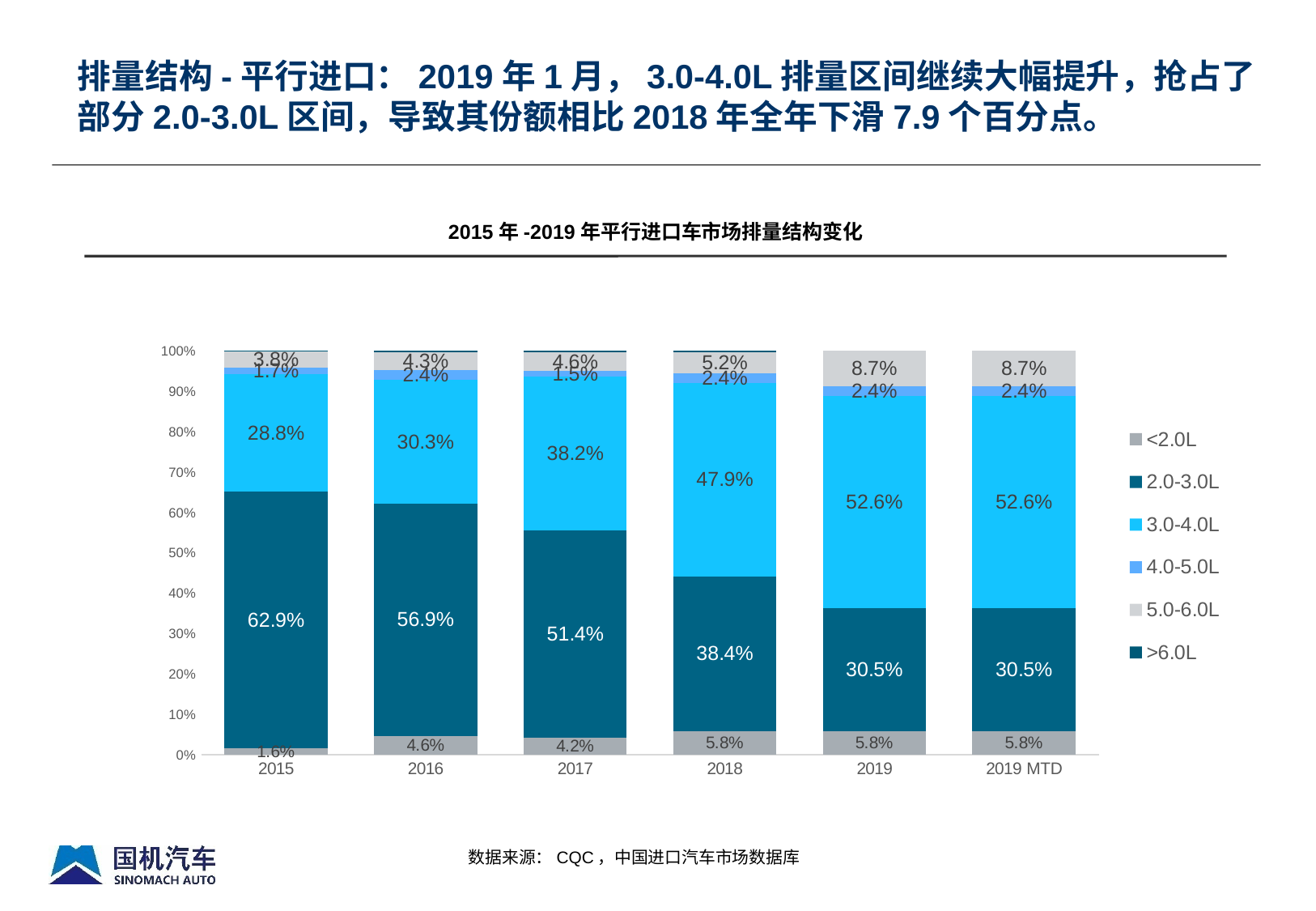

排量结构-平行进口：2019年1月，3.0-4.0L排量区间继续大幅提升，抢占了部分2.0-3.0L区间，导致其份额相比2018年全年下滑7.9个百分点。
2015年-2019年平行进口车市场排量结构变化

### Chart

| Category | <2.0L | 2.0-3.0L | 3.0-4.0L | 4.0-5.0L | 5.0-6.0L | >6.0L |
|---|---|---|---|---|---|---|
| 2015 | 0.016 | 0.629 | 0.288 | 0.017 | 0.038 | 0.002 |
| 2016 | 0.046 | 0.569 | 0.303 | 0.024 | 0.043 | 0.004 |
| 2017 | 0.042 | 0.514 | 0.382 | 0.015 | 0.046 | 0.003 |
| 2018 | 0.058 | 0.384 | 0.479 | 0.024 | 0.052 | 0.003 |
| 2019 | 0.058 | 0.305 | 0.526 | 0.024 | 0.087 | 0.0 |
| 2019 MTD | 0.058 | 0.305 | 0.526 | 0.024 | 0.087 | 0.0 |
数据来源：CQC，中国进口汽车市场数据库